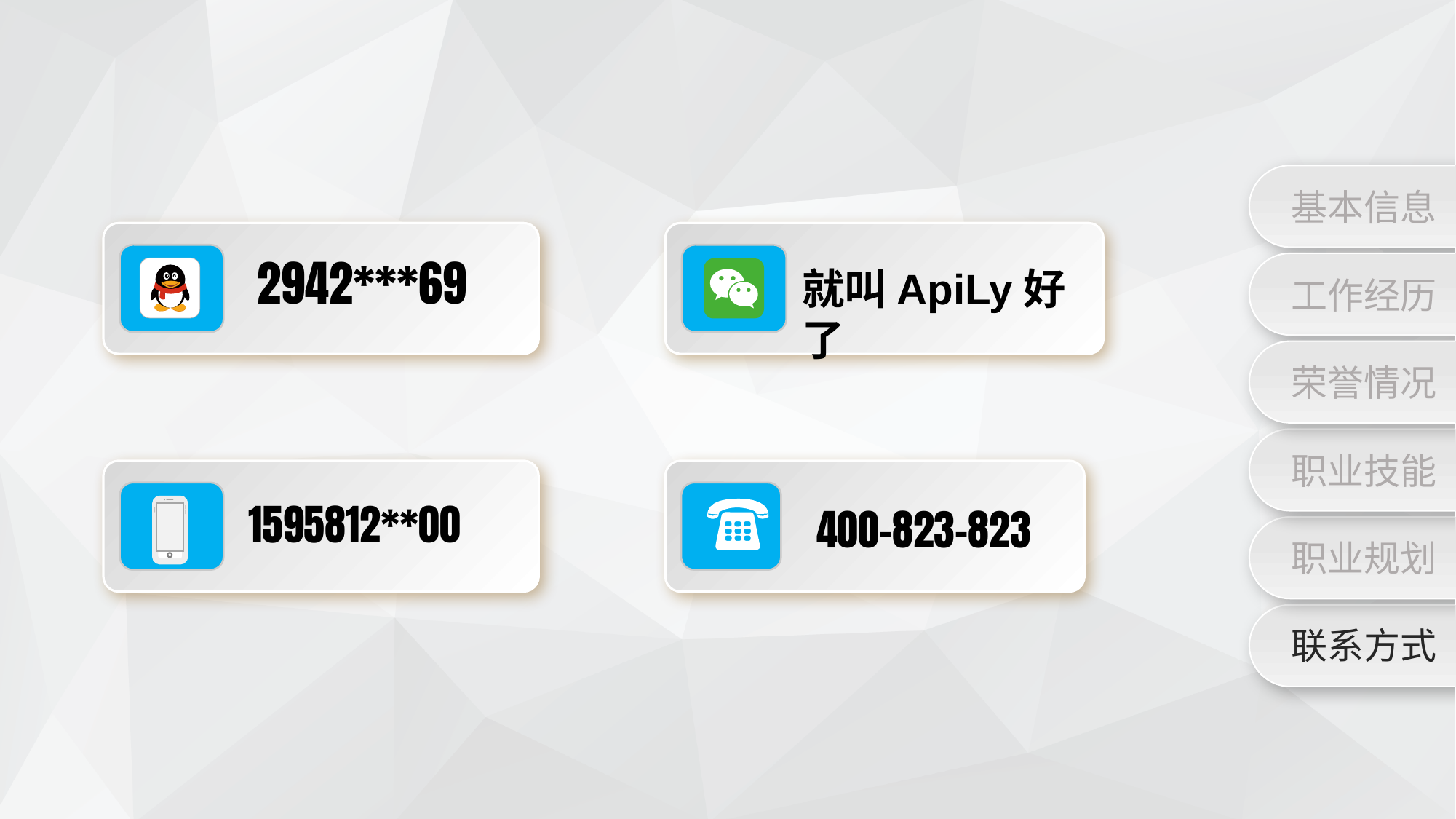

基本信息

2942***69
就叫ApiLy好了

工作经历
荣誉情况
职业技能

1595812**00

400-823-823
职业规划
联系方式